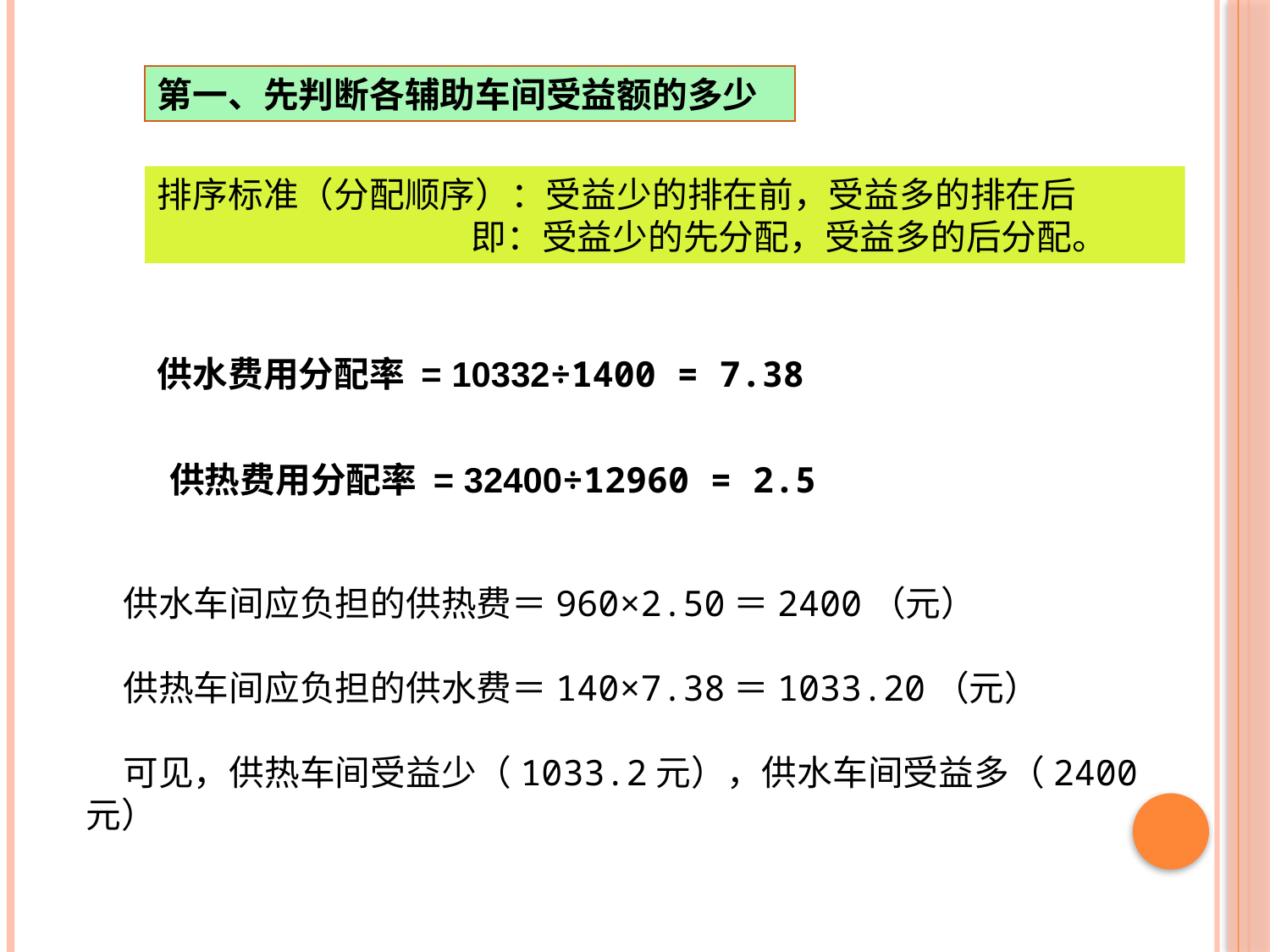

第一、先判断各辅助车间受益额的多少
排序标准（分配顺序）：受益少的排在前，受益多的排在后
                                       即：受益少的先分配，受益多的后分配。
供水费用分配率 = 10332÷1400 = 7.38
供热费用分配率 = 32400÷12960 = 2.5
供水车间应负担的供热费＝960×2.50＝2400（元）

供热车间应负担的供水费＝140×7.38＝1033.20（元）

可见，供热车间受益少（1033.2元），供水车间受益多（2400元）